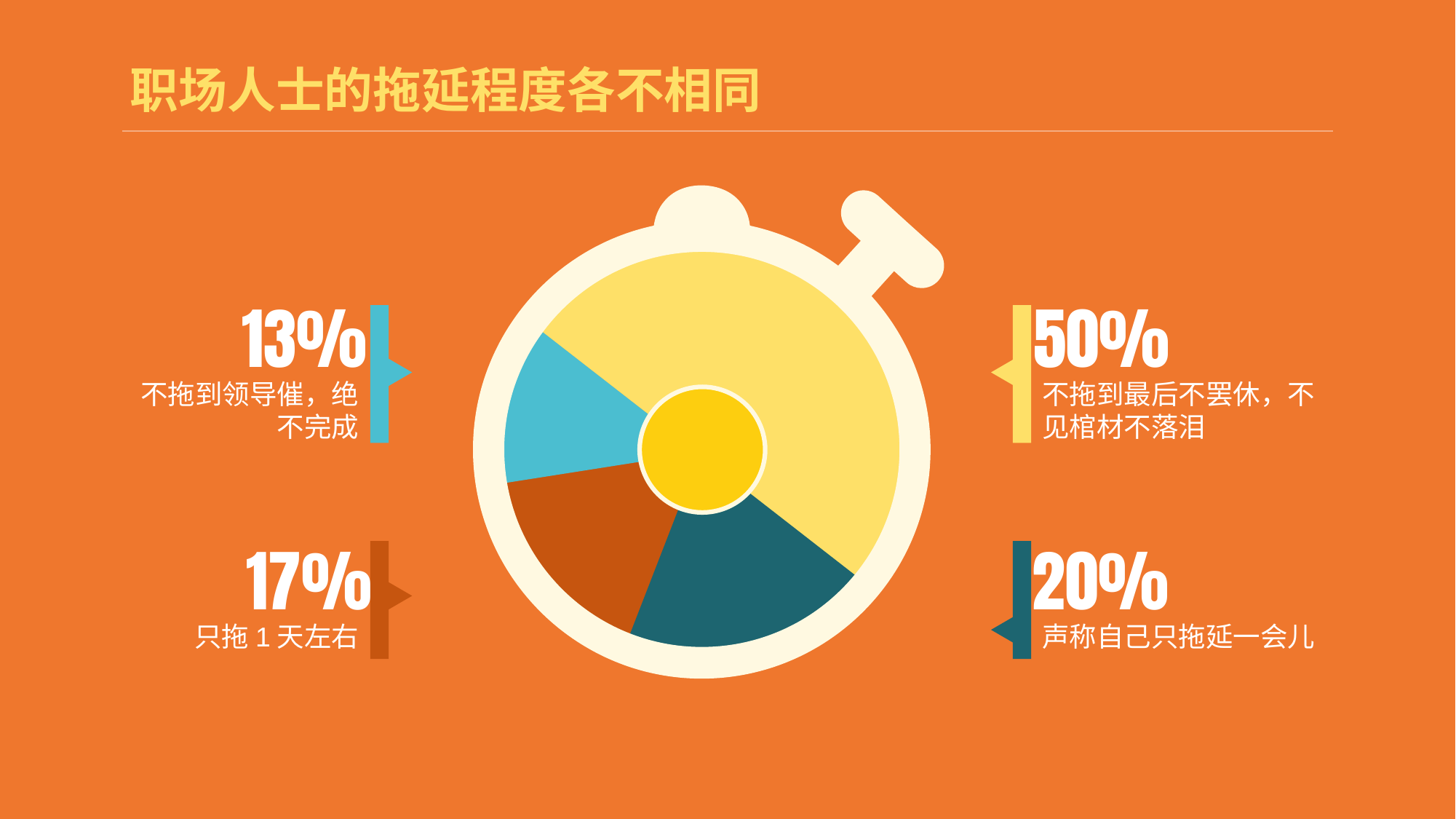

职场人士的拖延程度各不相同

13%
50%

不拖到领导催，绝不完成
不拖到最后不罢休，不见棺材不落泪

17%
20%

只拖1天左右
声称自己只拖延一会儿